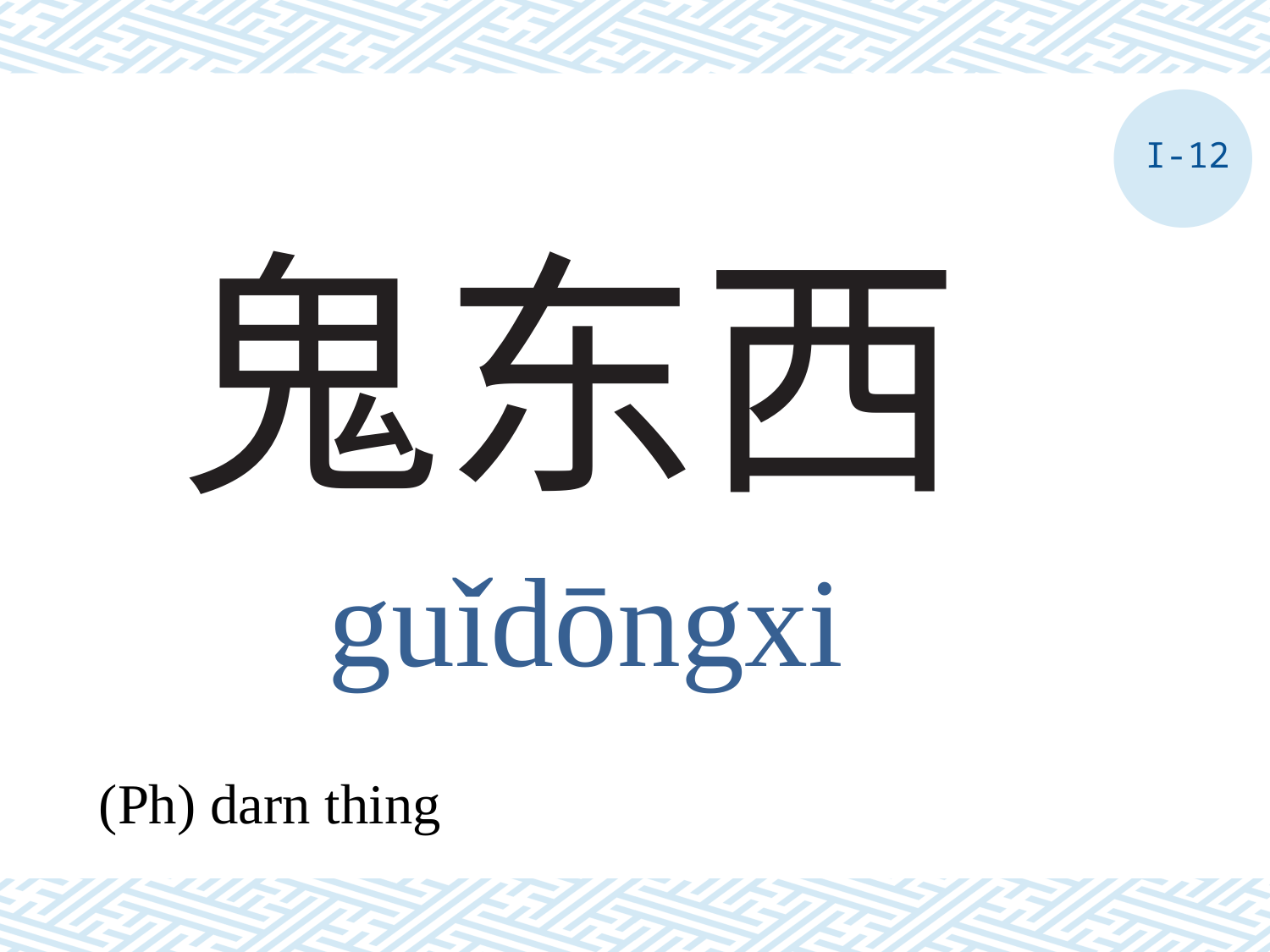

I-12

# 鬼东西
guǐdōngxi
(Ph) darn thing